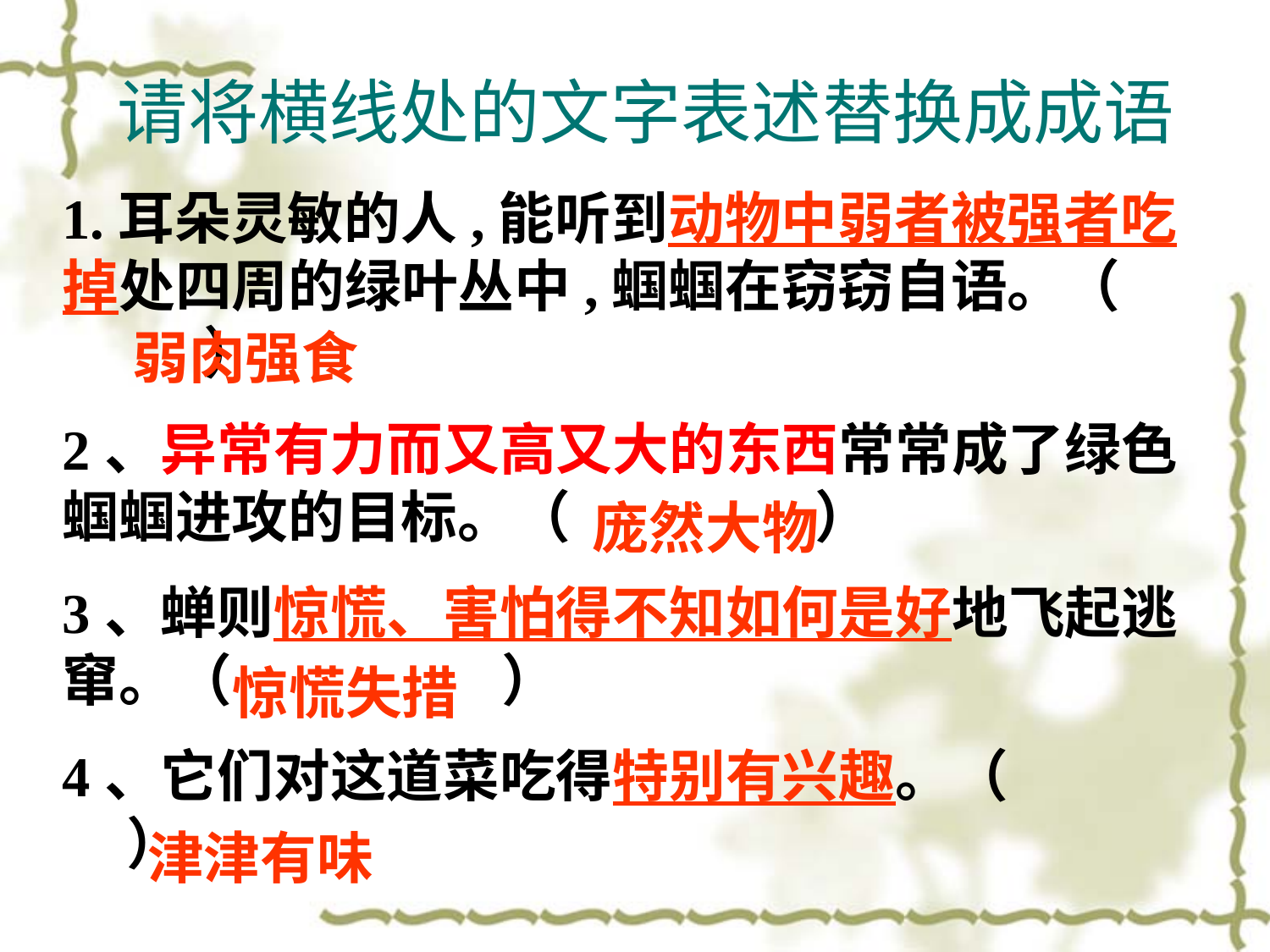

请将横线处的文字表述替换成成语
1.耳朵灵敏的人,能听到动物中弱者被强者吃掉处四周的绿叶丛中,蝈蝈在窃窃自语。（                  ）
2、异常有力而又高又大的东西常常成了绿色蝈蝈进攻的目标。（                   ）
3、蝉则惊慌、害怕得不知如何是好地飞起逃窜。（                     ）
4、它们对这道菜吃得特别有兴趣。（                    ）
弱肉强食
庞然大物
惊慌失措

津津有味